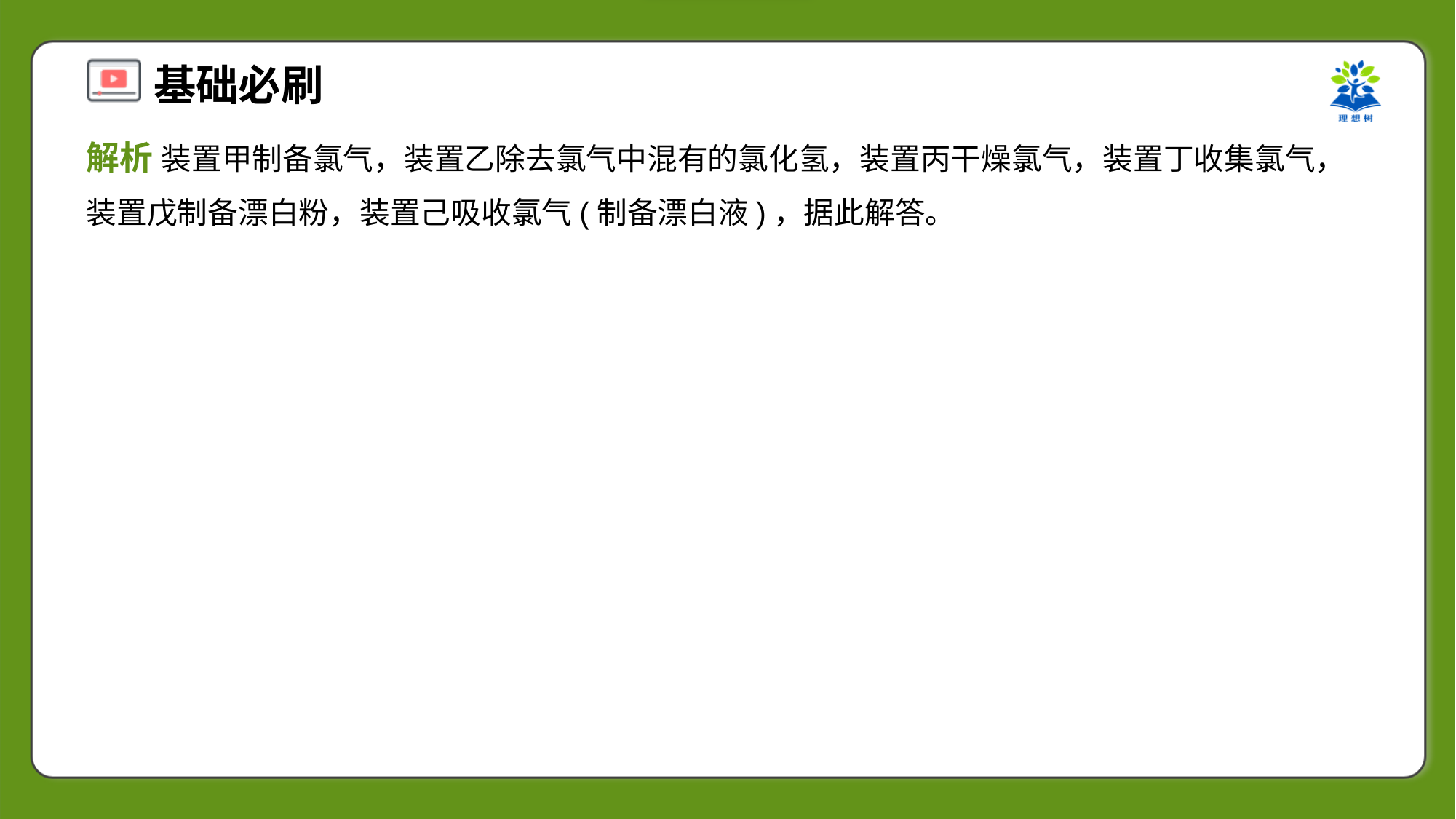

解析 装置甲制备氯气，装置乙除去氯气中混有的氯化氢，装置丙干燥氯气，装置丁收集氯气，
装置戊制备漂白粉，装置己吸收氯气(制备漂白液)，据此解答。